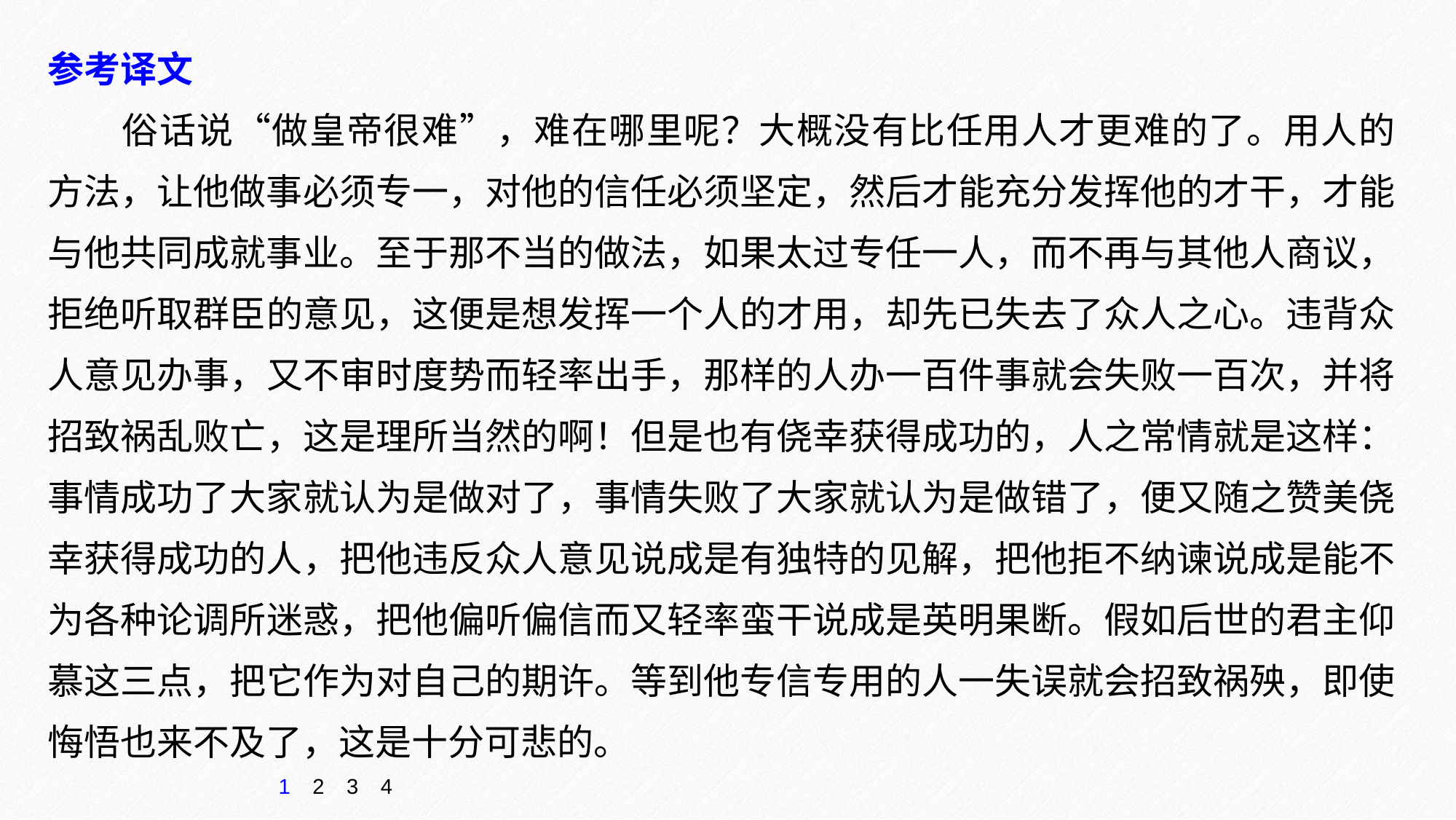

参考译文
俗话说“做皇帝很难”，难在哪里呢？大概没有比任用人才更难的了。用人的方法，让他做事必须专一，对他的信任必须坚定，然后才能充分发挥他的才干，才能与他共同成就事业。至于那不当的做法，如果太过专任一人，而不再与其他人商议，拒绝听取群臣的意见，这便是想发挥一个人的才用，却先已失去了众人之心。违背众人意见办事，又不审时度势而轻率出手，那样的人办一百件事就会失败一百次，并将招致祸乱败亡，这是理所当然的啊！但是也有侥幸获得成功的，人之常情就是这样：事情成功了大家就认为是做对了，事情失败了大家就认为是做错了，便又随之赞美侥幸获得成功的人，把他违反众人意见说成是有独特的见解，把他拒不纳谏说成是能不为各种论调所迷惑，把他偏听偏信而又轻率蛮干说成是英明果断。假如后世的君主仰慕这三点，把它作为对自己的期许。等到他专信专用的人一失误就会招致祸殃，即使悔悟也来不及了，这是十分可悲的。
1
2
3
4